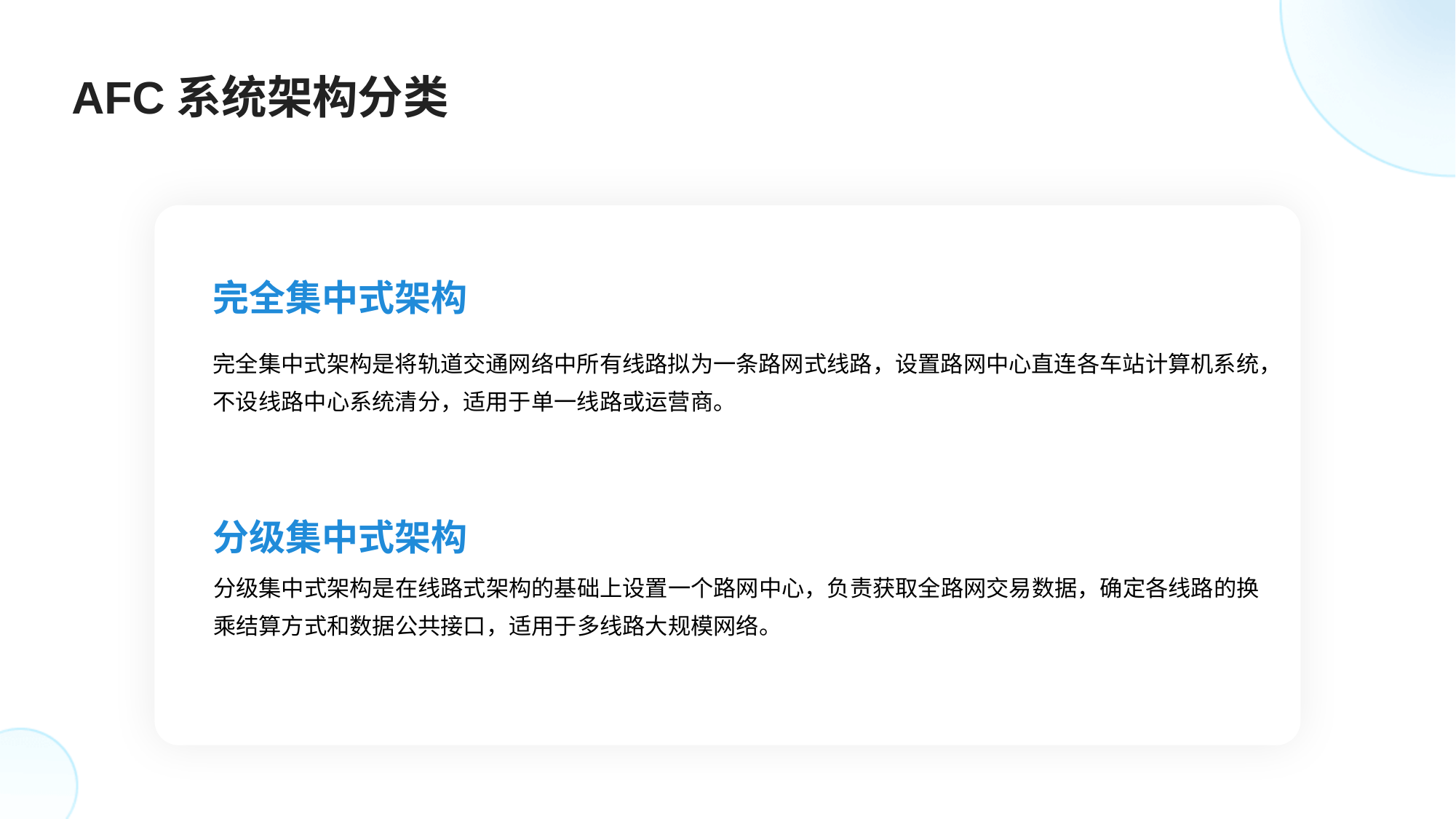

AFC系统架构分类

完全集中式架构
完全集中式架构是将轨道交通网络中所有线路拟为一条路网式线路，设置路网中心直连各车站计算机系统，不设线路中心系统清分，适用于单一线路或运营商。
分级集中式架构
分级集中式架构是在线路式架构的基础上设置一个路网中心，负责获取全路网交易数据，确定各线路的换乘结算方式和数据公共接口，适用于多线路大规模网络。